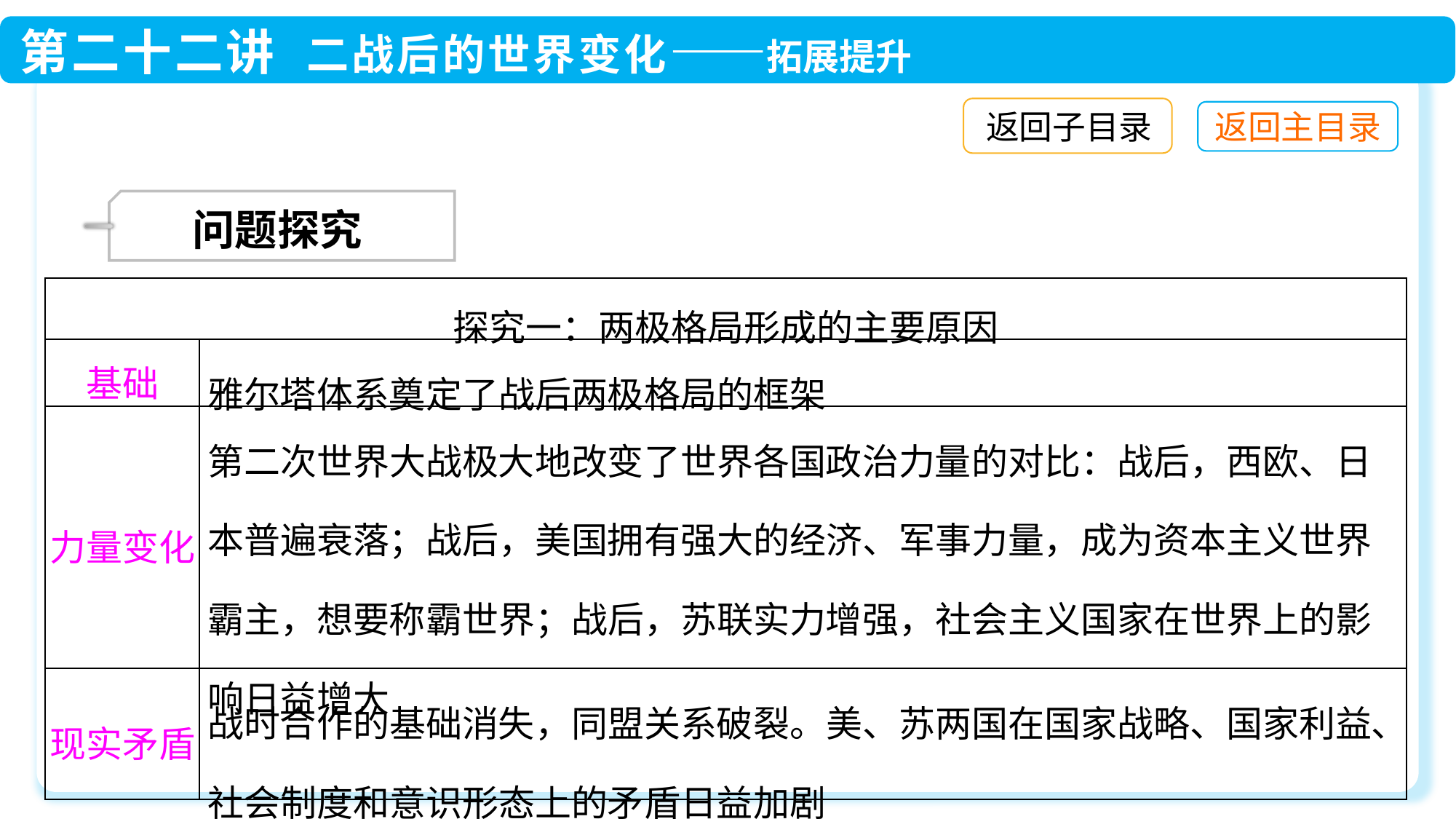

返回子目录
 问题探究

| 探究一：两极格局形成的主要原因 |  |
| --- | --- |
| 基础 | 雅尔塔体系奠定了战后两极格局的框架 |
| 力量变化 | 第二次世界大战极大地改变了世界各国政治力量的对比：战后，西欧、日本普遍衰落；战后，美国拥有强大的经济、军事力量，成为资本主义世界霸主，想要称霸世界；战后，苏联实力增强，社会主义国家在世界上的影响日益增大 |
| 现实矛盾 | 战时合作的基础消失，同盟关系破裂。美、苏两国在国家战略、国家利益、社会制度和意识形态上的矛盾日益加剧 |